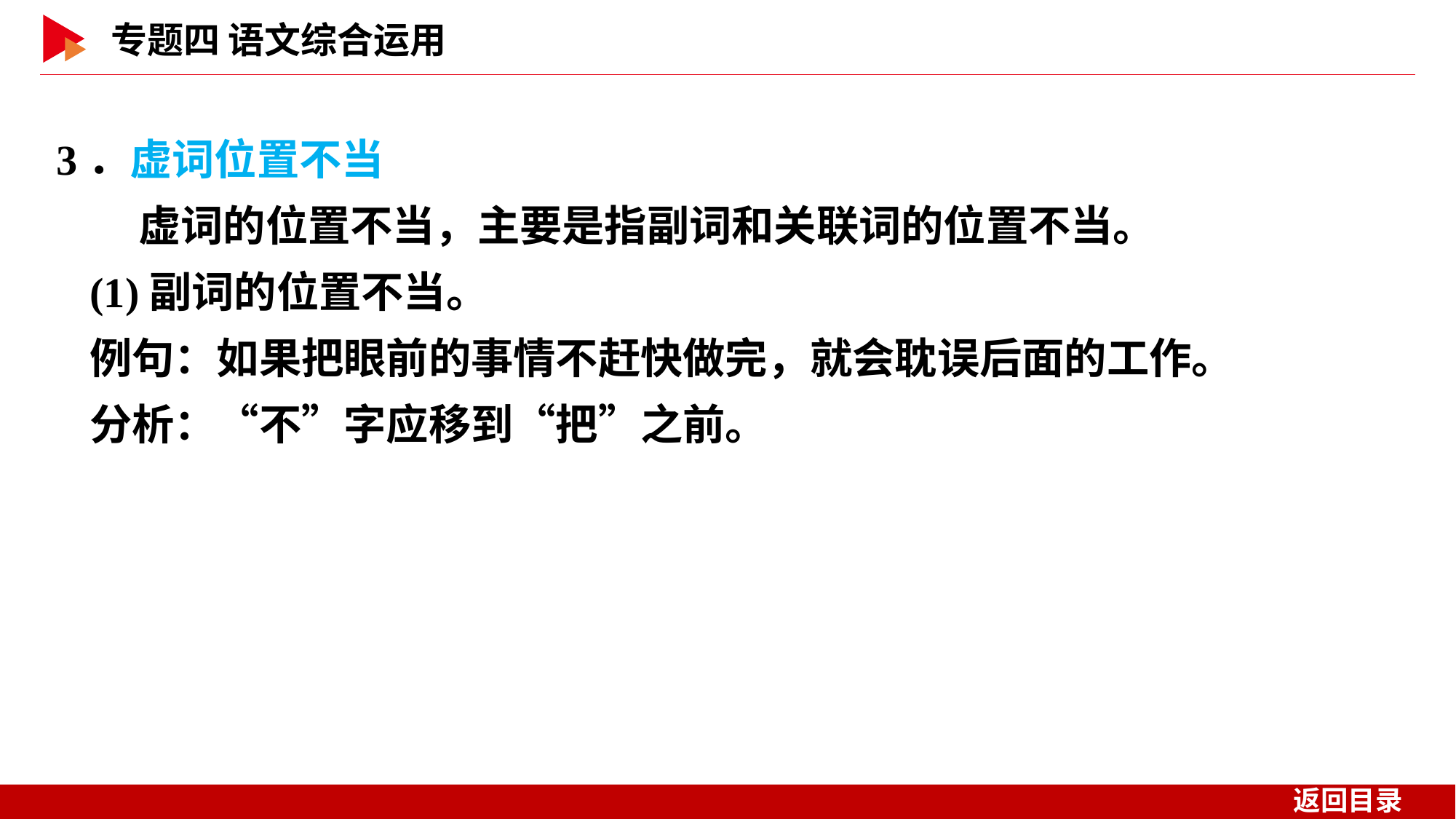

3．虚词位置不当
    虚词的位置不当，主要是指副词和关联词的位置不当。
(1)副词的位置不当。
例句：如果把眼前的事情不赶快做完，就会耽误后面的工作。
分析：“不”字应移到“把”之前。